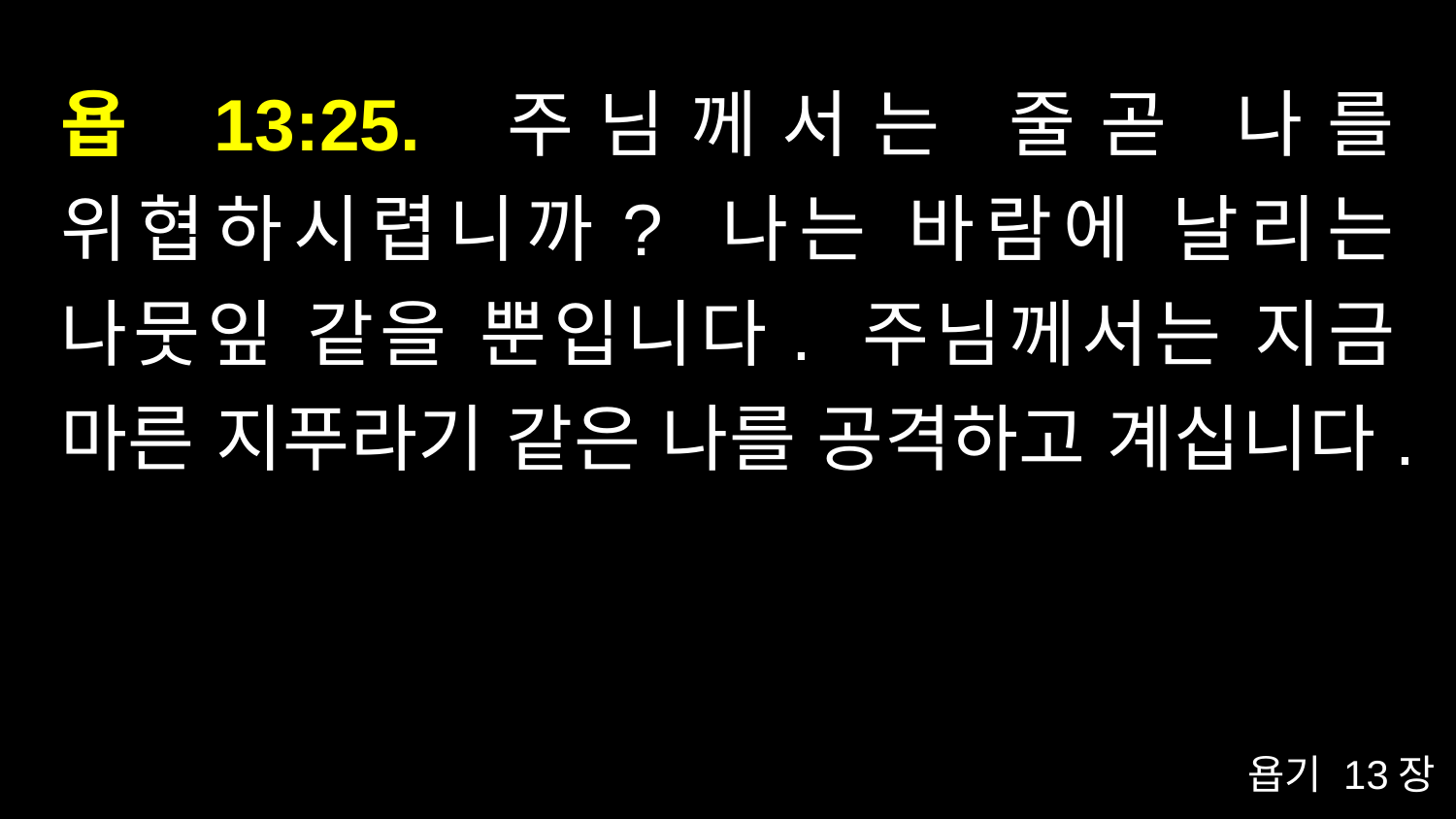

# 욥 13:25. 주님께서는 줄곧 나를 위협하시렵니까? 나는 바람에 날리는 나뭇잎 같을 뿐입니다. 주님께서는 지금 마른 지푸라기 같은 나를 공격하고 계십니다.
욥기 13장